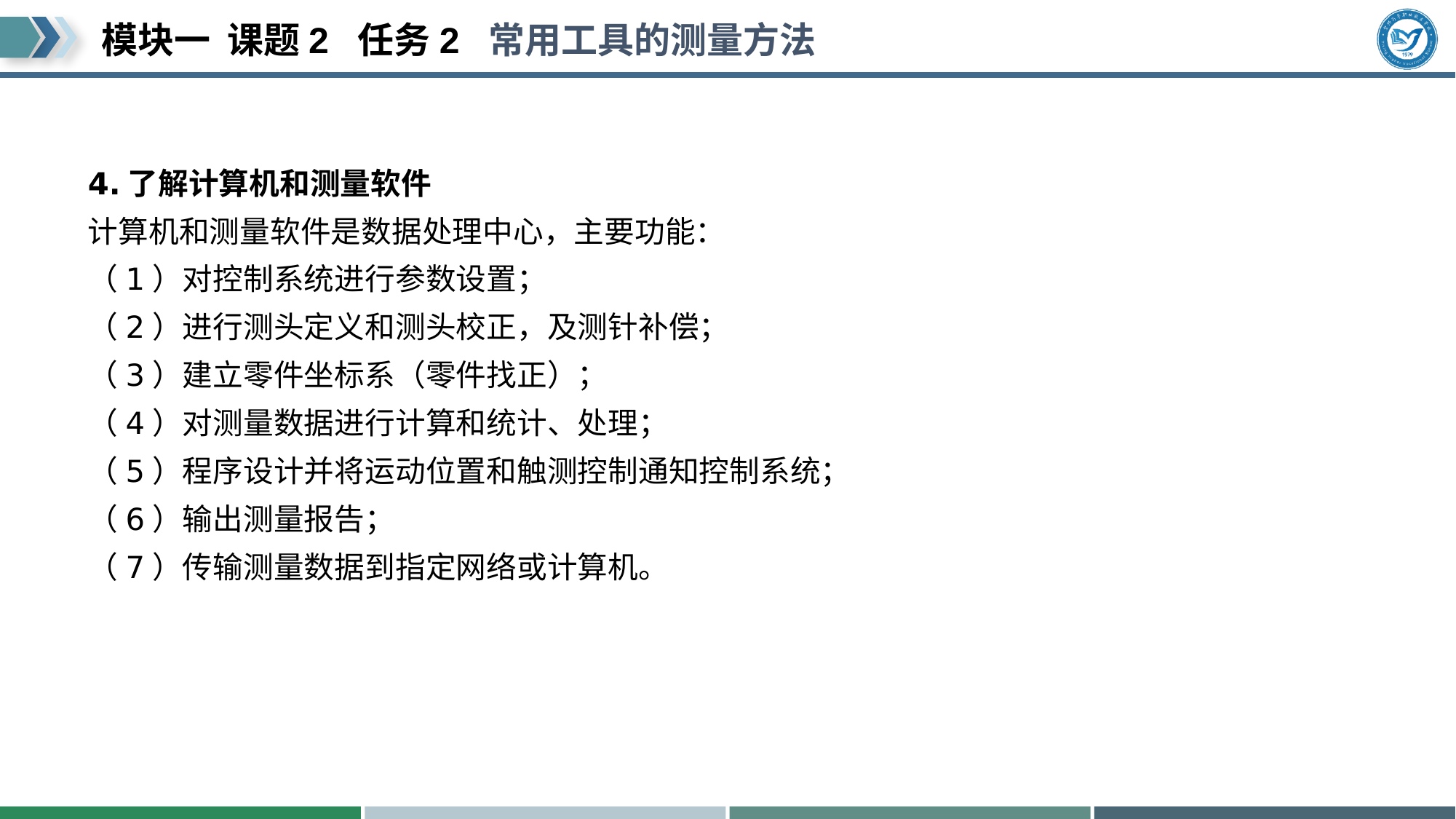

#
4.了解计算机和测量软件
计算机和测量软件是数据处理中心，主要功能：
（1）对控制系统进行参数设置；
（2）进行测头定义和测头校正，及测针补偿；
（3）建立零件坐标系（零件找正）；
（4）对测量数据进行计算和统计、处理；
（5）程序设计并将运动位置和触测控制通知控制系统；
（6）输出测量报告；
（7）传输测量数据到指定网络或计算机。